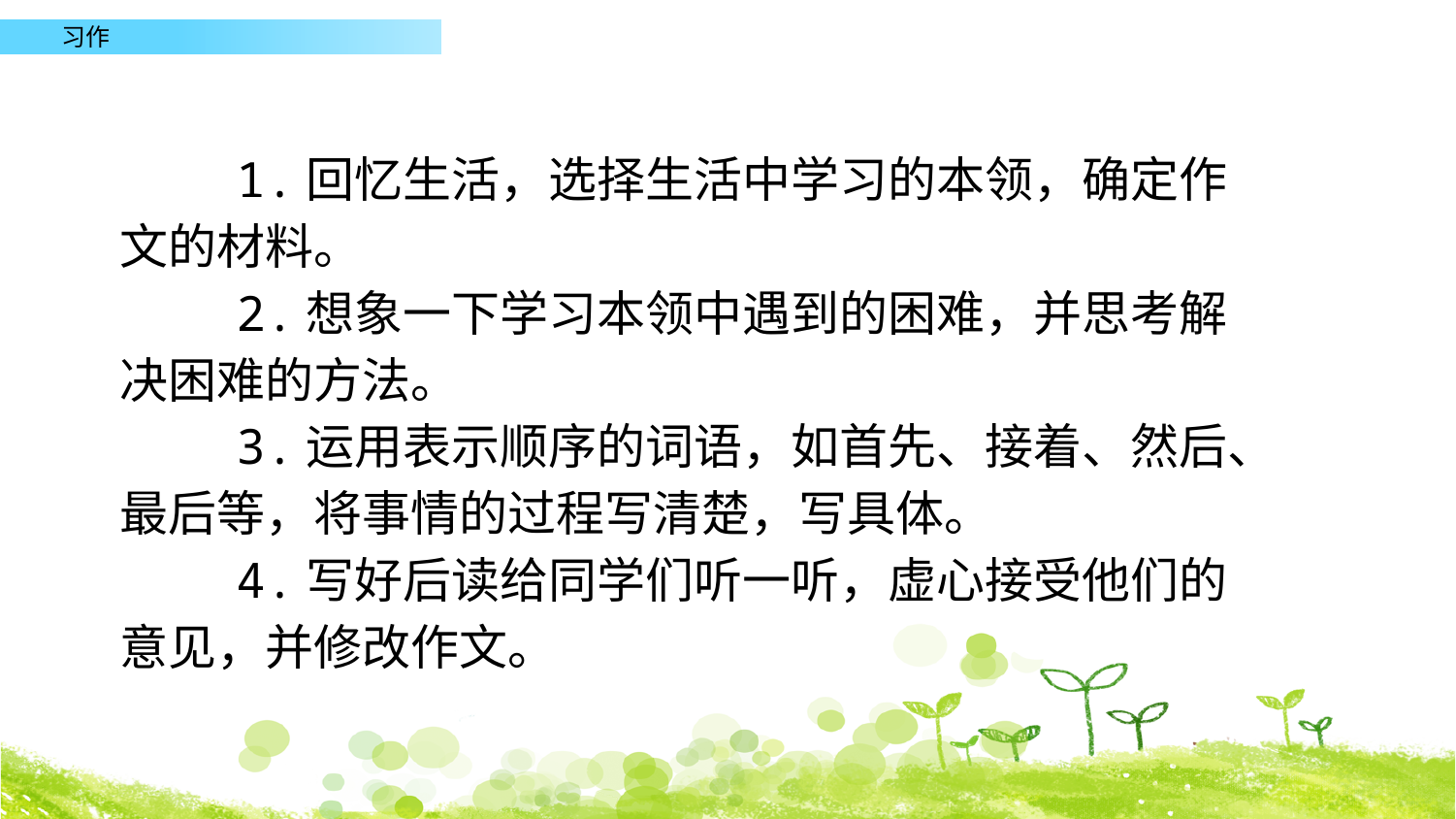

1.回忆生活，选择生活中学习的本领，确定作文的材料。
    2.想象一下学习本领中遇到的困难，并思考解决困难的方法。
    3.运用表示顺序的词语，如首先、接着、然后、最后等，将事情的过程写清楚，写具体。
    4.写好后读给同学们听一听，虚心接受他们的意见，并修改作文。